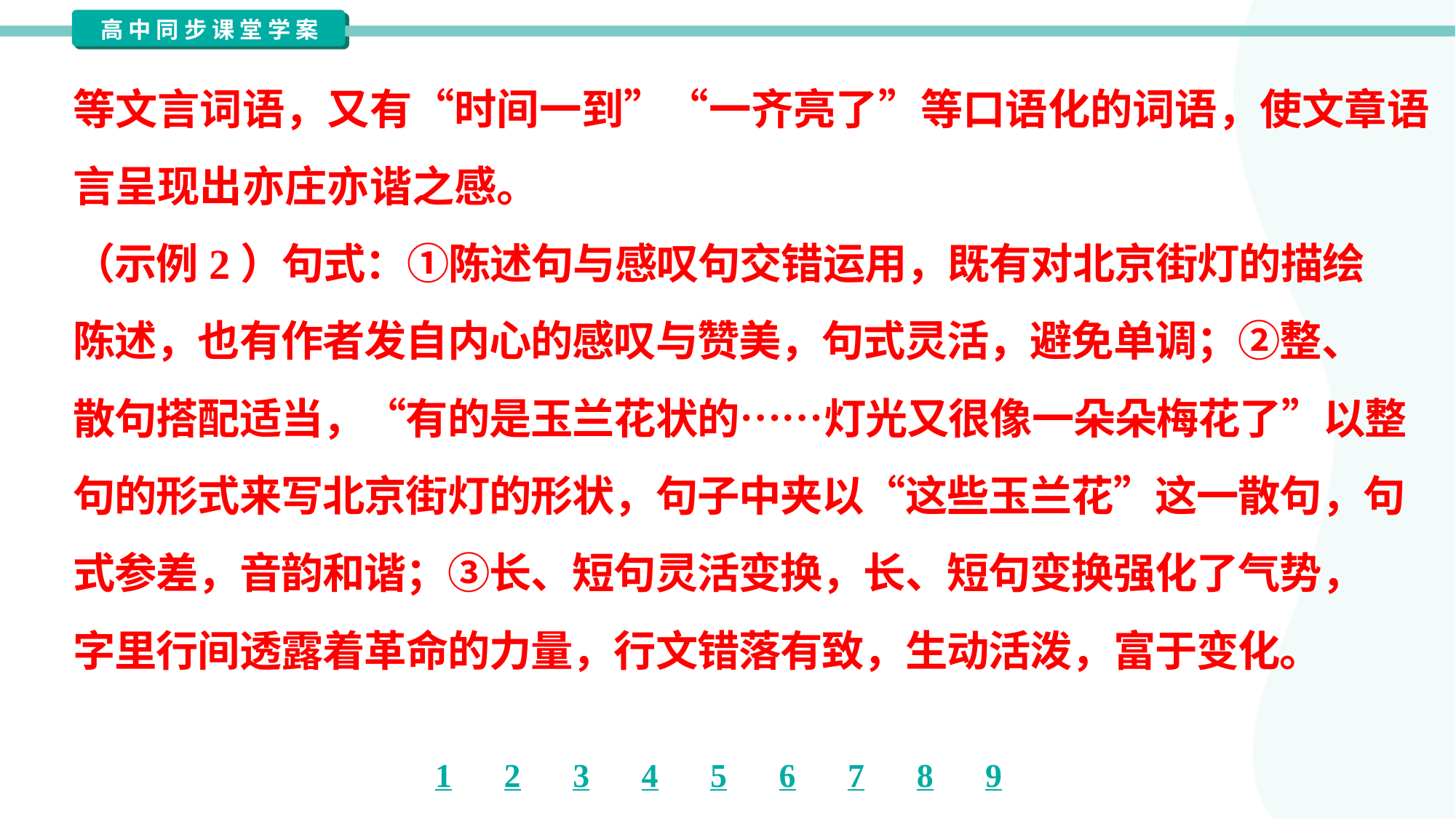

等文言词语，又有“时间一到”“一齐亮了”等口语化的词语，使文章语
言呈现出亦庄亦谐之感。
（示例2）句式：①陈述句与感叹句交错运用，既有对北京街灯的描绘
陈述，也有作者发自内心的感叹与赞美，句式灵活，避免单调；②整、
散句搭配适当，“有的是玉兰花状的……灯光又很像一朵朵梅花了”以整
句的形式来写北京街灯的形状，句子中夹以“这些玉兰花”这一散句，句
式参差，音韵和谐；③长、短句灵活变换，长、短句变换强化了气势，
字里行间透露着革命的力量，行文错落有致，生动活泼，富于变化。